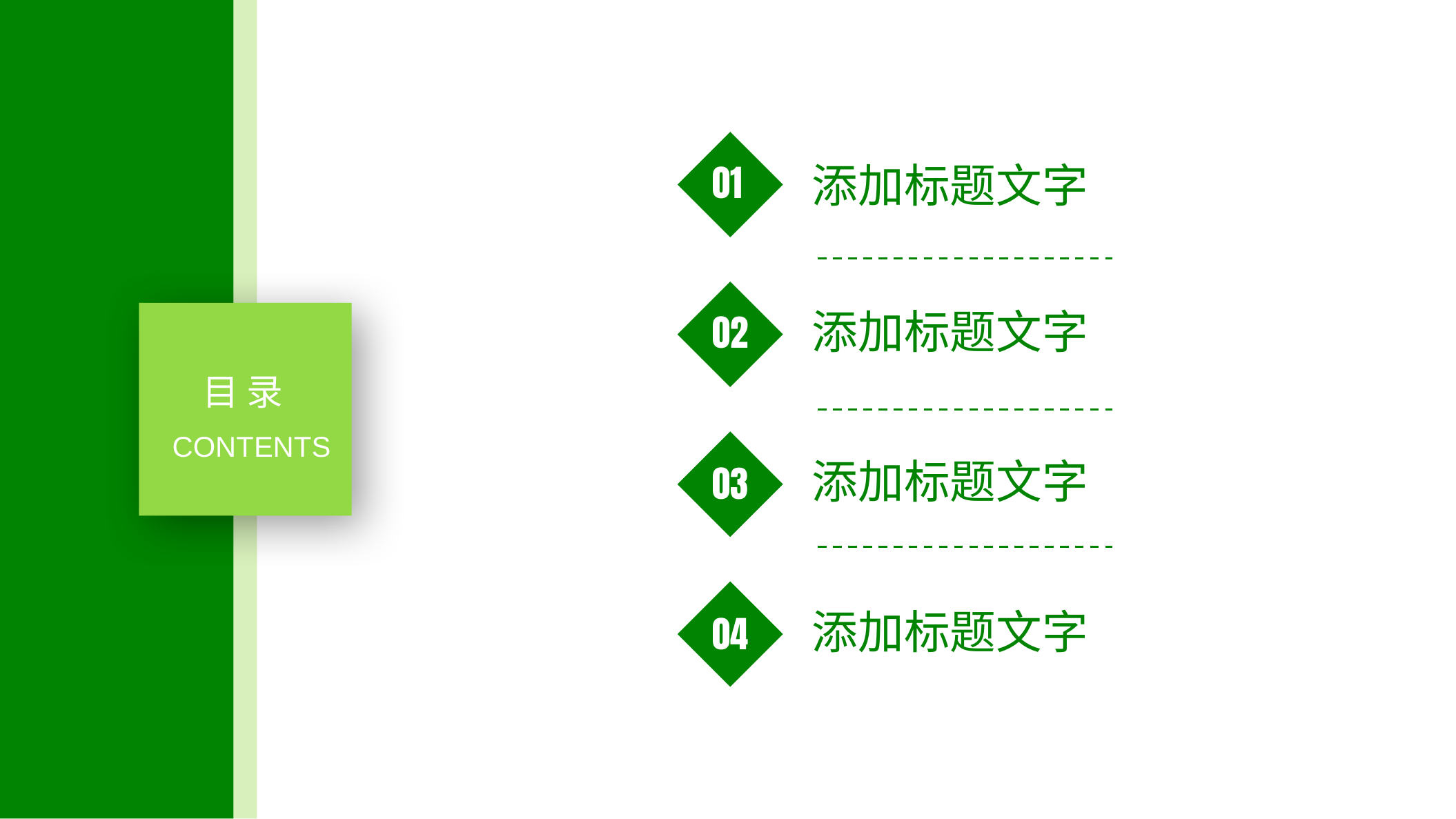

添加标题文字
01
添加标题文字

目 录
CONTENTS
02
添加标题文字
03
添加标题文字
04